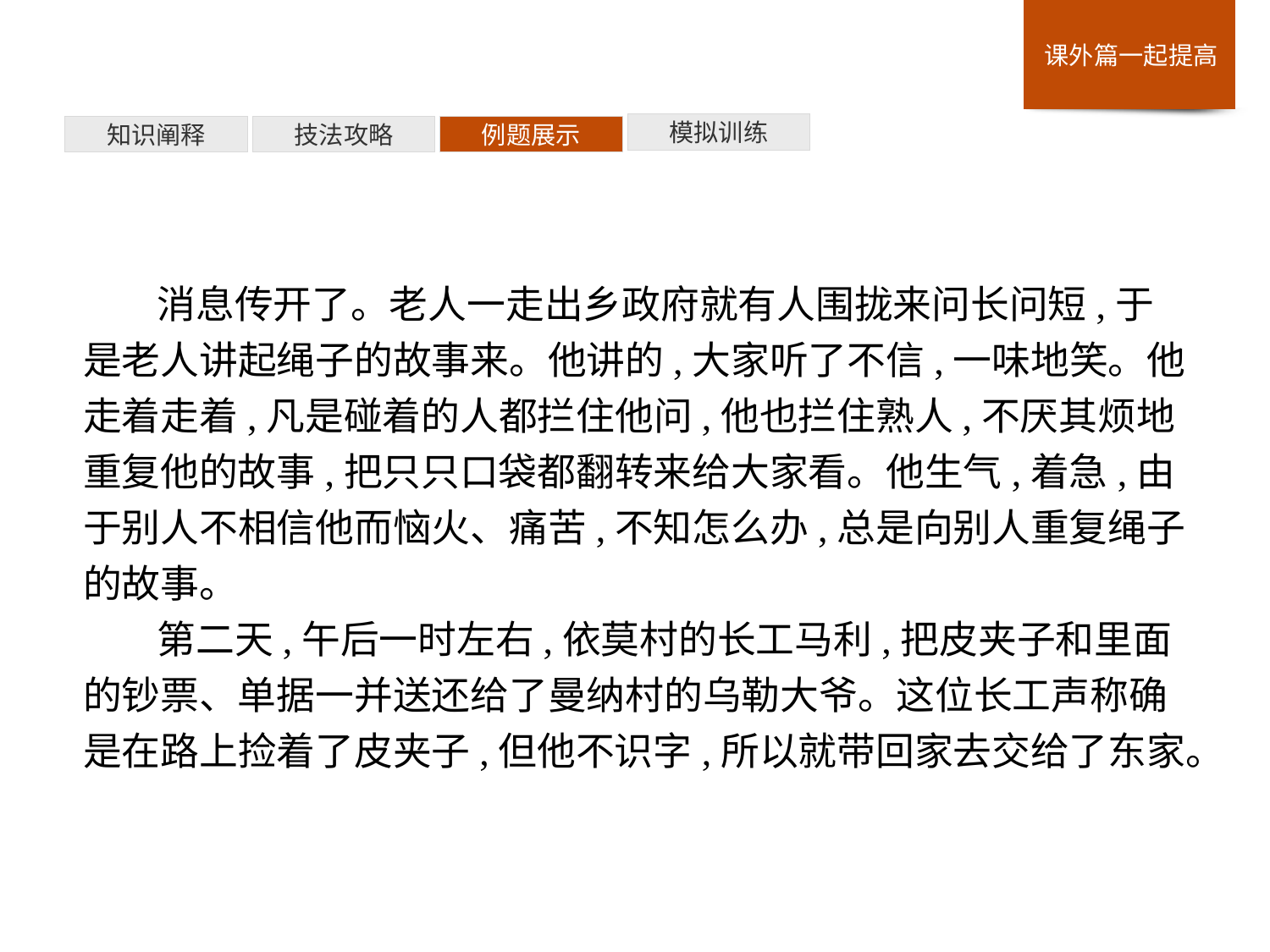

模拟训练
例题展示
技法攻略
知识阐释
消息传开了。老人一走出乡政府就有人围拢来问长问短,于是老人讲起绳子的故事来。他讲的,大家听了不信,一味地笑。他走着走着,凡是碰着的人都拦住他问,他也拦住熟人,不厌其烦地重复他的故事,把只只口袋都翻转来给大家看。他生气,着急,由于别人不相信他而恼火、痛苦,不知怎么办,总是向别人重复绳子的故事。
第二天,午后一时左右,依莫村的长工马利,把皮夹子和里面的钞票、单据一并送还给了曼纳村的乌勒大爷。这位长工声称确是在路上捡着了皮夹子,但他不识字,所以就带回家去交给了东家。